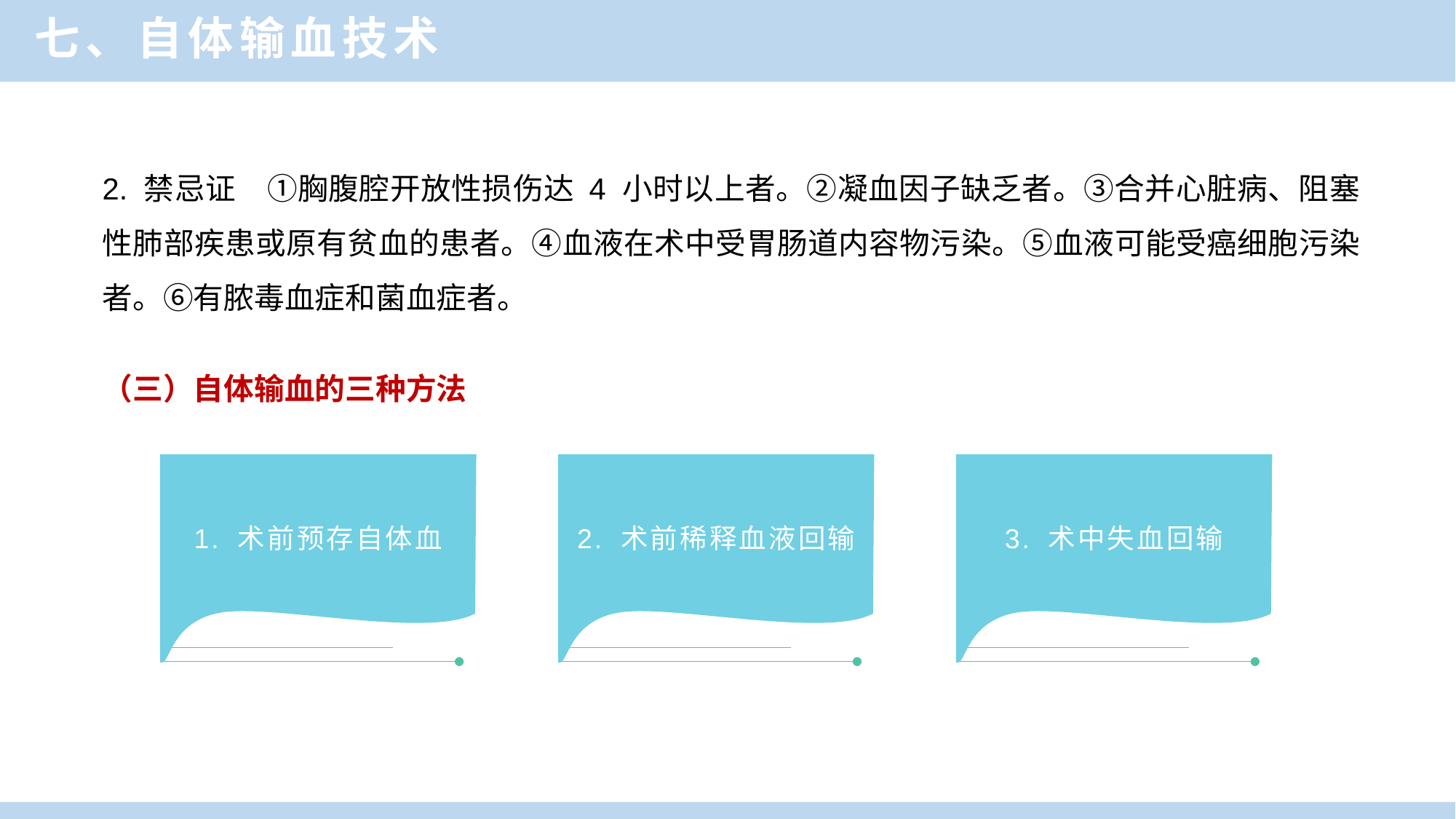

七、自体输血技术
单击此处添加标题
2. 禁忌证　①胸腹腔开放性损伤达 4 小时以上者。②凝血因子缺乏者。③合并心脏病、阻塞性肺部疾患或原有贫血的患者。④血液在术中受胃肠道内容物污染。⑤血液可能受癌细胞污染者。⑥有脓毒血症和菌血症者。

（三）自体输血的三种方法

1. 术前预存自体血
2. 术前稀释血液回输
3. 术中失血回输
A
B
C